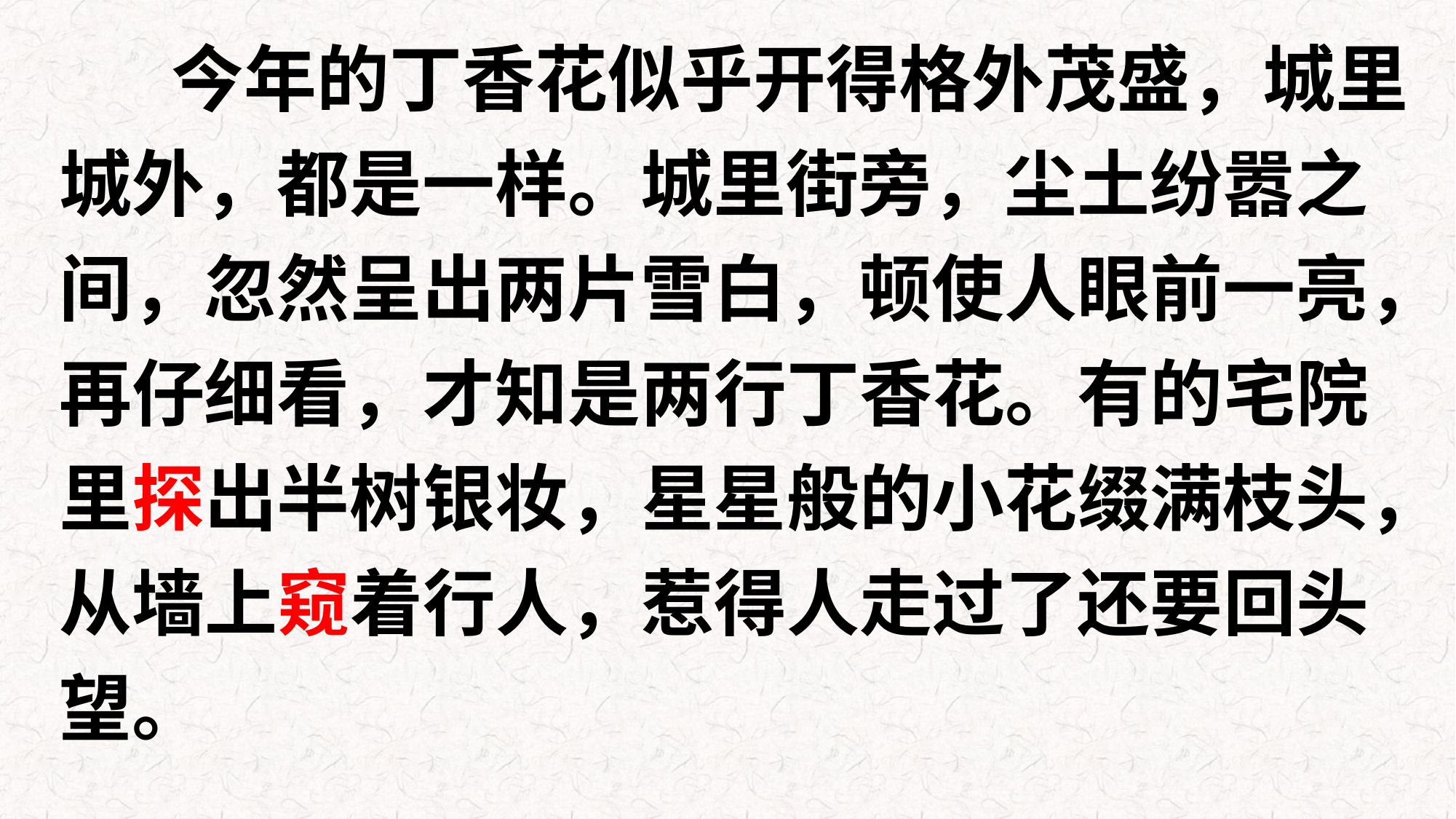

今年的丁香花似乎开得格外茂盛，城里城外，都是一样。城里街旁，尘土纷嚣之间，忽然呈出两片雪白，顿使人眼前一亮，再仔细看，才知是两行丁香花。有的宅院里探出半树银妆，星星般的小花缀满枝头，从墙上窥着行人，惹得人走过了还要回头望。